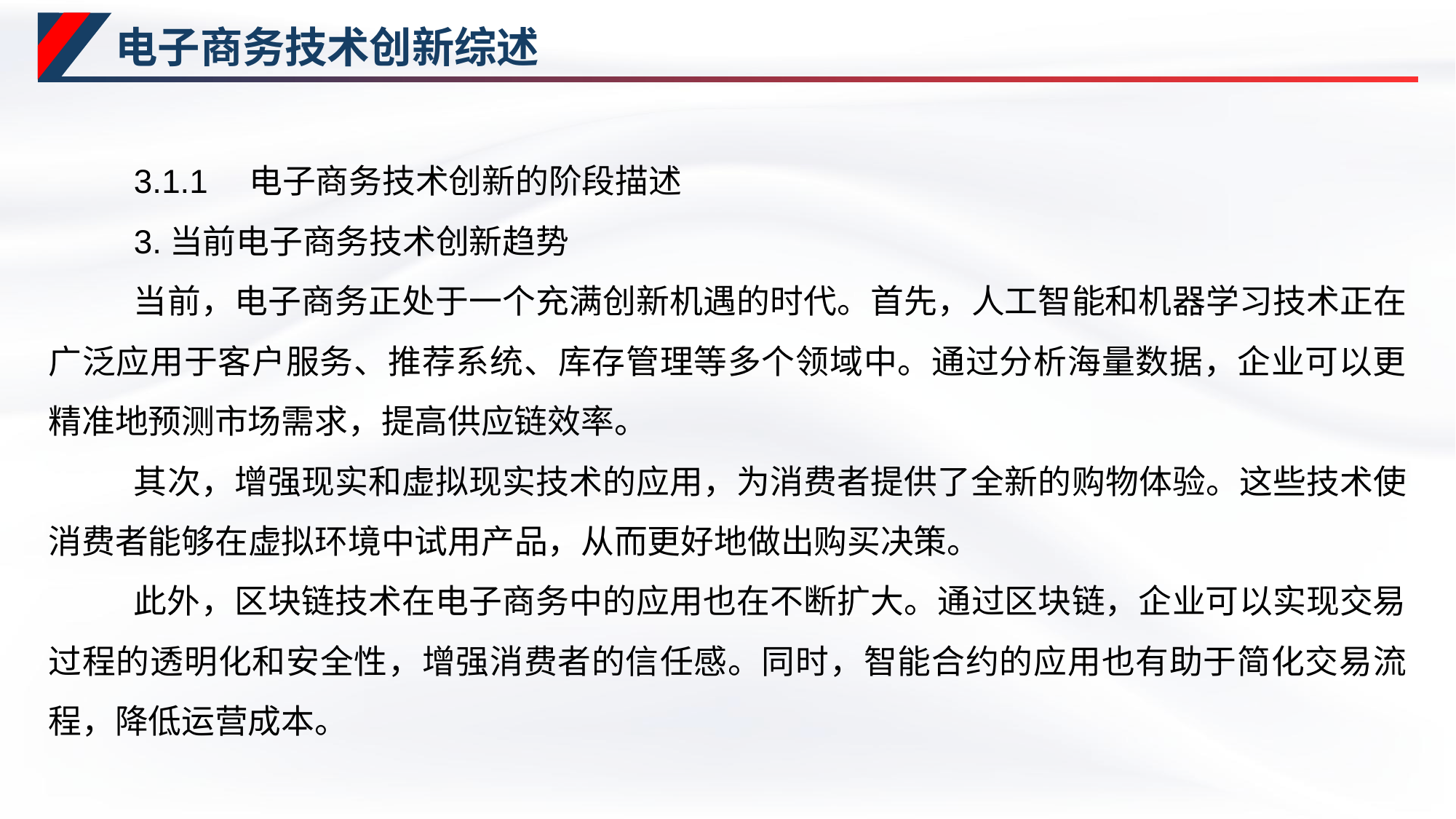

# 电子商务技术创新综述
3.1.1　电子商务技术创新的阶段描述
3.当前电子商务技术创新趋势
当前，电子商务正处于一个充满创新机遇的时代。首先，人工智能和机器学习技术正在广泛应用于客户服务、推荐系统、库存管理等多个领域中。通过分析海量数据，企业可以更精准地预测市场需求，提高供应链效率。
其次，增强现实和虚拟现实技术的应用，为消费者提供了全新的购物体验。这些技术使消费者能够在虚拟环境中试用产品，从而更好地做出购买决策。
此外，区块链技术在电子商务中的应用也在不断扩大。通过区块链，企业可以实现交易过程的透明化和安全性，增强消费者的信任感。同时，智能合约的应用也有助于简化交易流程，降低运营成本。